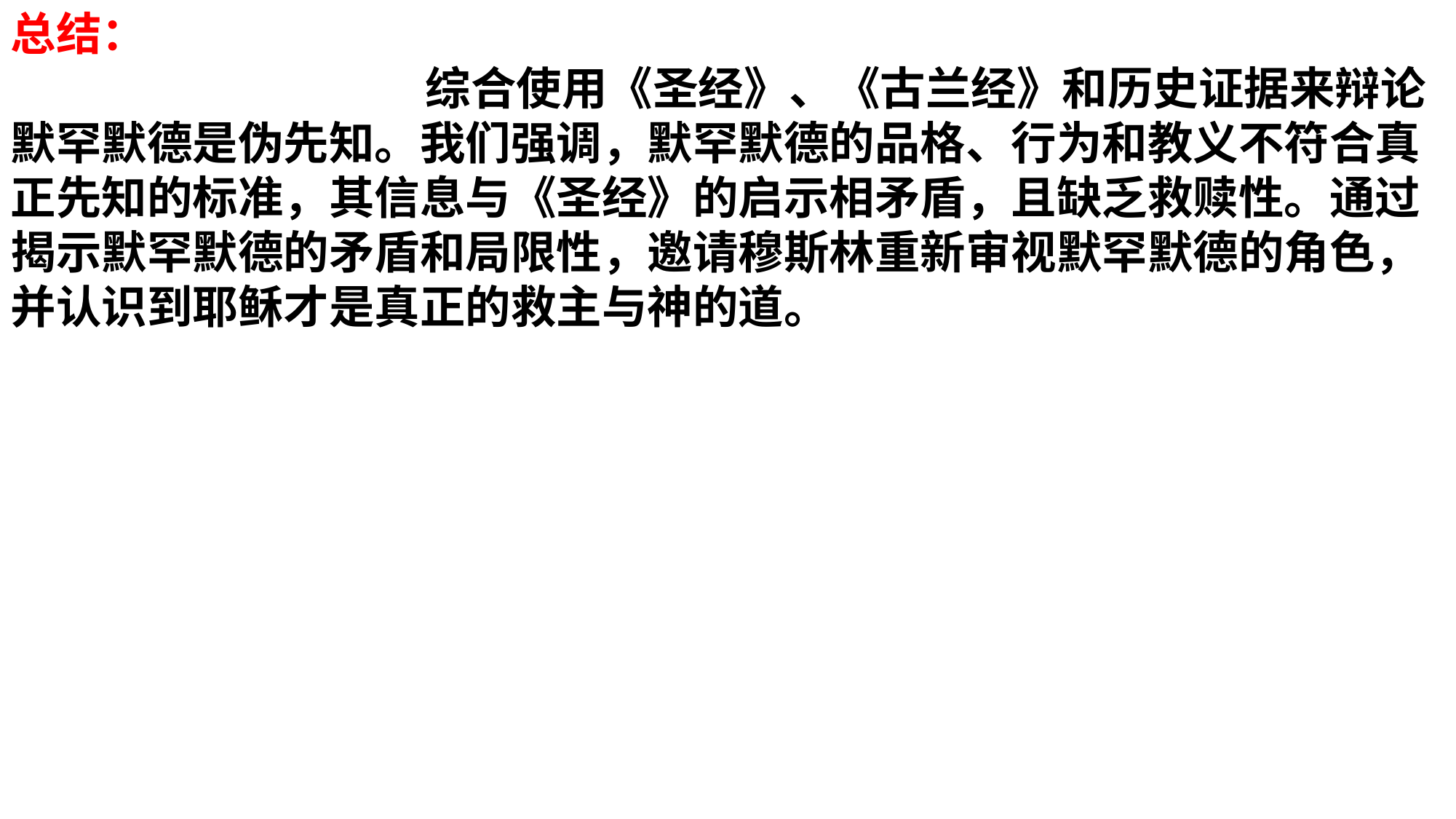

总结：                                                                                                                                                                      综合使用《圣经》、《古兰经》和历史证据来辩论默罕默德是伪先知。我们强调，默罕默德的品格、行为和教义不符合真正先知的标准，其信息与《圣经》的启示相矛盾，且缺乏救赎性。通过揭示默罕默德的矛盾和局限性，邀请穆斯林重新审视默罕默德的角色，并认识到耶稣才是真正的救主与神的道。